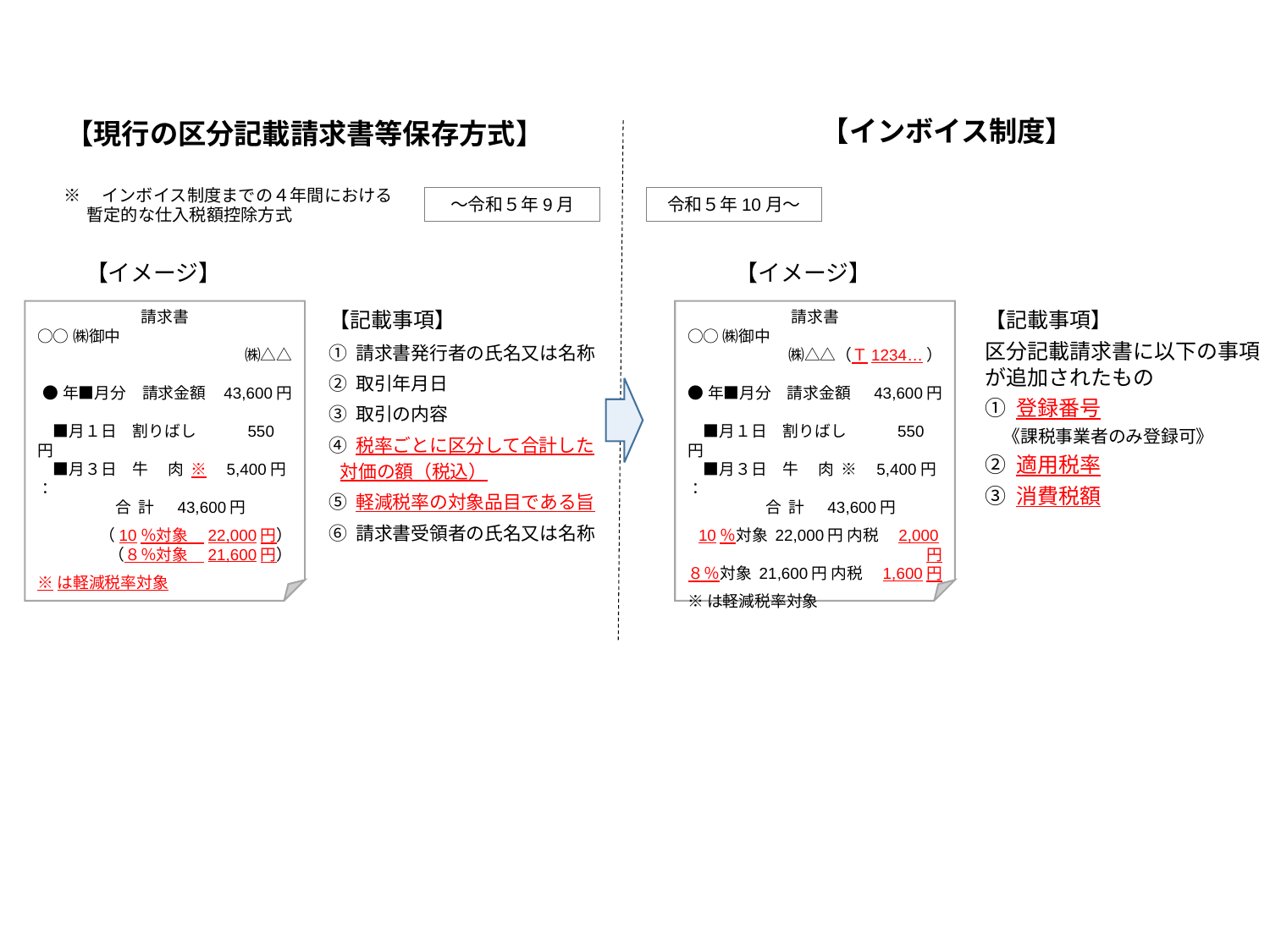

【インボイス制度】
【現行の区分記載請求書等保存方式】
※　インボイス制度までの４年間における暫定的な仕入税額控除方式
～令和５年9月
令和５年10月～
【イメージ】
【イメージ】
請求書
○○㈱御中
㈱△△

●年■月分　請求金額    43,600円

　■月１日　割りばし　　　550円
　■月３日　牛 　肉  ※　5,400円
：
　　　　    合  計 　43,600円
（10％対象　22,000円）
（８％対象　21,600円）
※は軽減税率対象
請求書
○○㈱御中
　　　　　　㈱△△（Ｔ1234…）

●年■月分　請求金額 　43,600円

　■月１日　割りばし　　　550円
　■月３日　牛 　肉  ※　5,400円
：
　　　　    合  計 　43,600円
10％対象 22,000円 内税　2,000円
８％対象 21,600円 内税　1,600円
※は軽減税率対象
【記載事項】
区分記載請求書に以下の事項が追加されたもの
① 登録番号
　《課税事業者のみ登録可》
② 適用税率
③ 消費税額
【記載事項】
① 請求書発行者の氏名又は名称
② 取引年月日
③ 取引の内容
④ 税率ごとに区分して合計した対価の額（税込）
⑤ 軽減税率の対象品目である旨
⑥ 請求書受領者の氏名又は名称